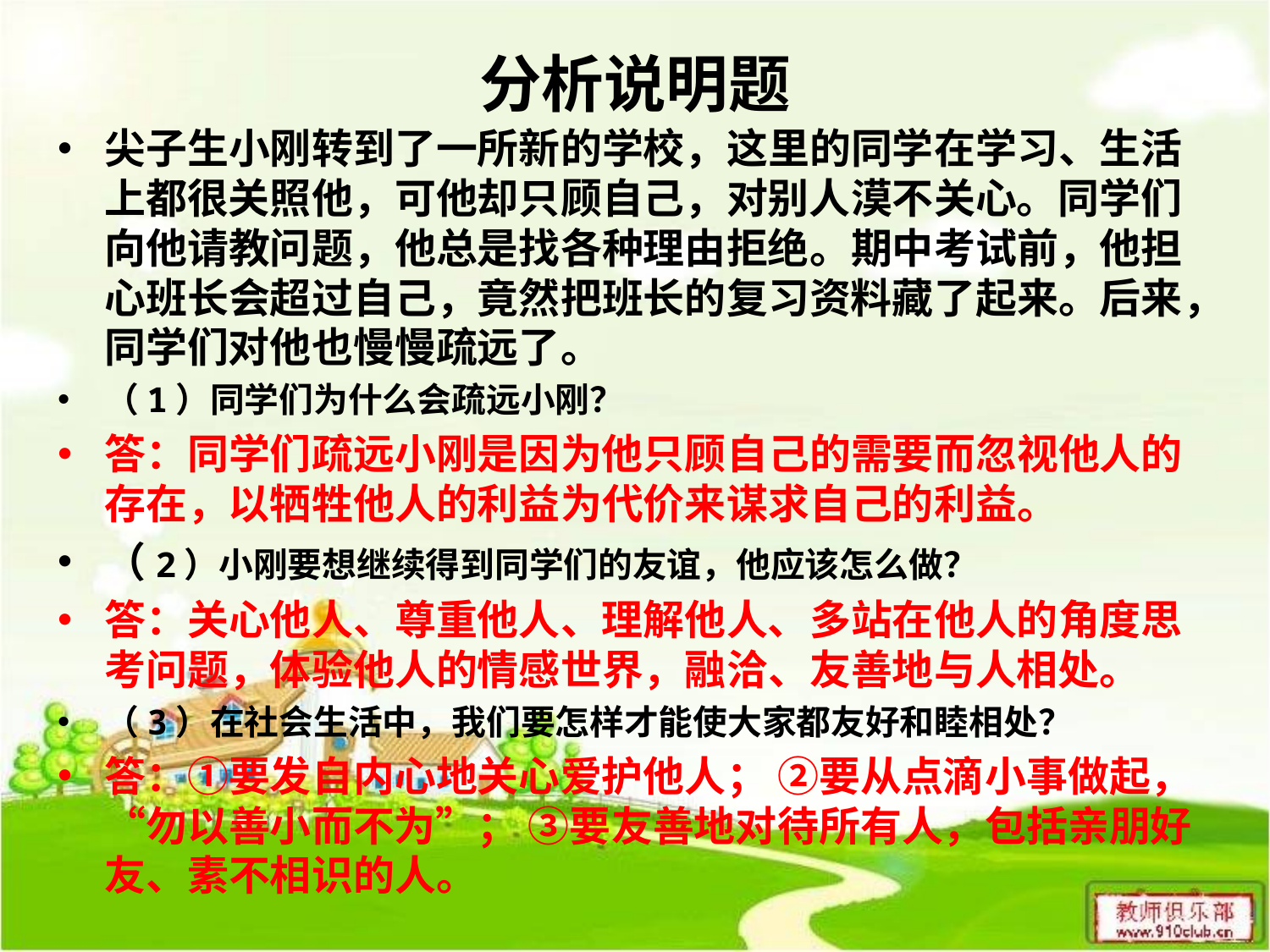

# 分析说明题
尖子生小刚转到了一所新的学校，这里的同学在学习、生活上都很关照他，可他却只顾自己，对别人漠不关心。同学们向他请教问题，他总是找各种理由拒绝。期中考试前，他担心班长会超过自己，竟然把班长的复习资料藏了起来。后来，同学们对他也慢慢疏远了。
（1）同学们为什么会疏远小刚？
答：同学们疏远小刚是因为他只顾自己的需要而忽视他人的存在，以牺牲他人的利益为代价来谋求自己的利益。
（2）小刚要想继续得到同学们的友谊，他应该怎么做？
答：关心他人、尊重他人、理解他人、多站在他人的角度思考问题，体验他人的情感世界，融洽、友善地与人相处。
（3）在社会生活中，我们要怎样才能使大家都友好和睦相处？
答：①要发自内心地关心爱护他人； ②要从点滴小事做起，“勿以善小而不为”； ③要友善地对待所有人，包括亲朋好友、素不相识的人。